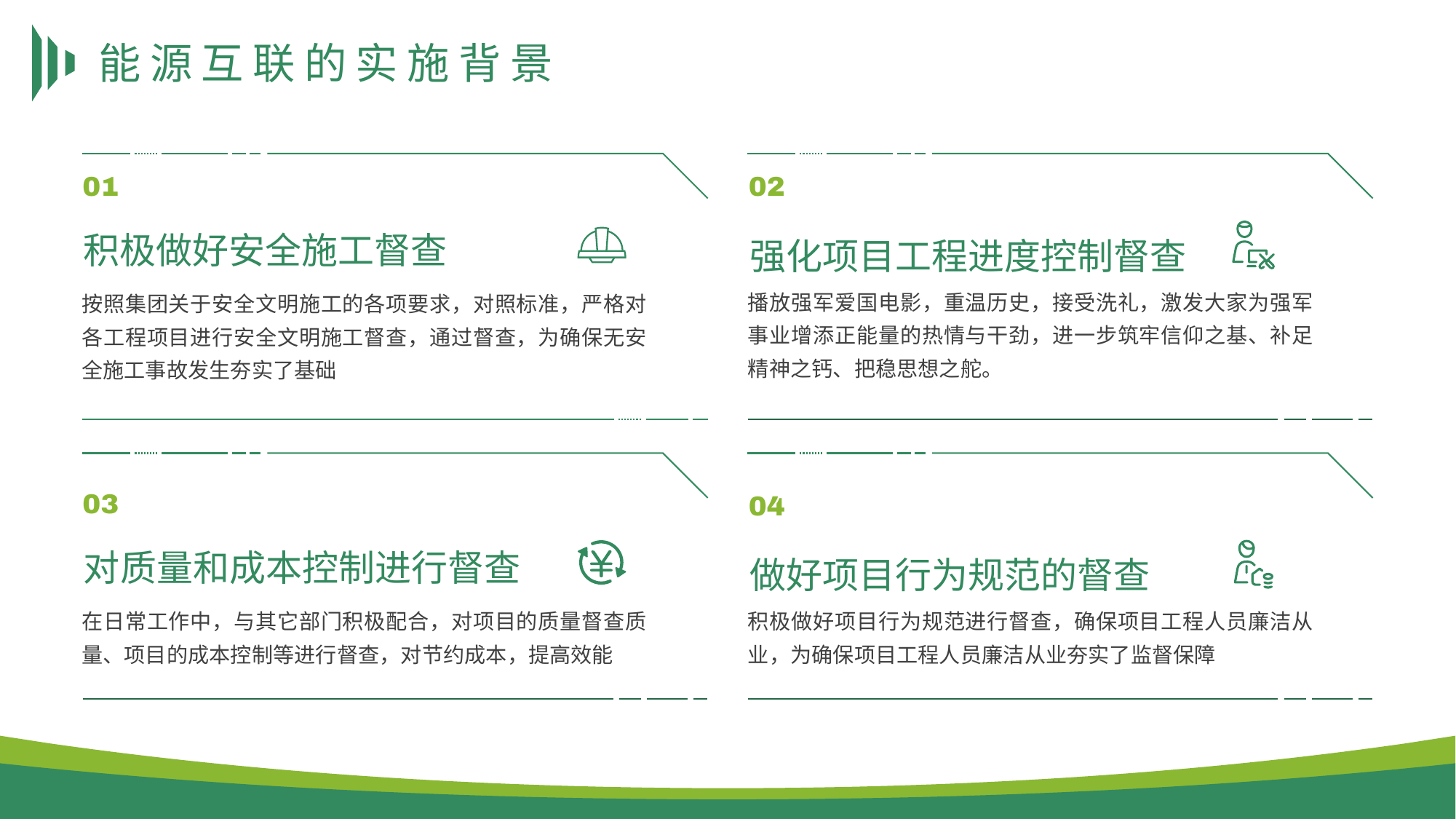

# 能源互联的实施背景

01
02
积极做好安全施工督查
强化项目工程进度控制督查

播放强军爱国电影，重温历史，接受洗礼，激发大家为强军事业增添正能量的热情与干劲，进一步筑牢信仰之基、补足精神之钙、把稳思想之舵。
按照集团关于安全文明施工的各项要求，对照标准，严格对各工程项目进行安全文明施工督查，通过督查，为确保无安全施工事故发生夯实了基础

03
04
对质量和成本控制进行督查
做好项目行为规范的督查

在日常工作中，与其它部门积极配合，对项目的质量督查质量、项目的成本控制等进行督查，对节约成本，提高效能
积极做好项目行为规范进行督查，确保项目工程人员廉洁从业，为确保项目工程人员廉洁从业夯实了监督保障